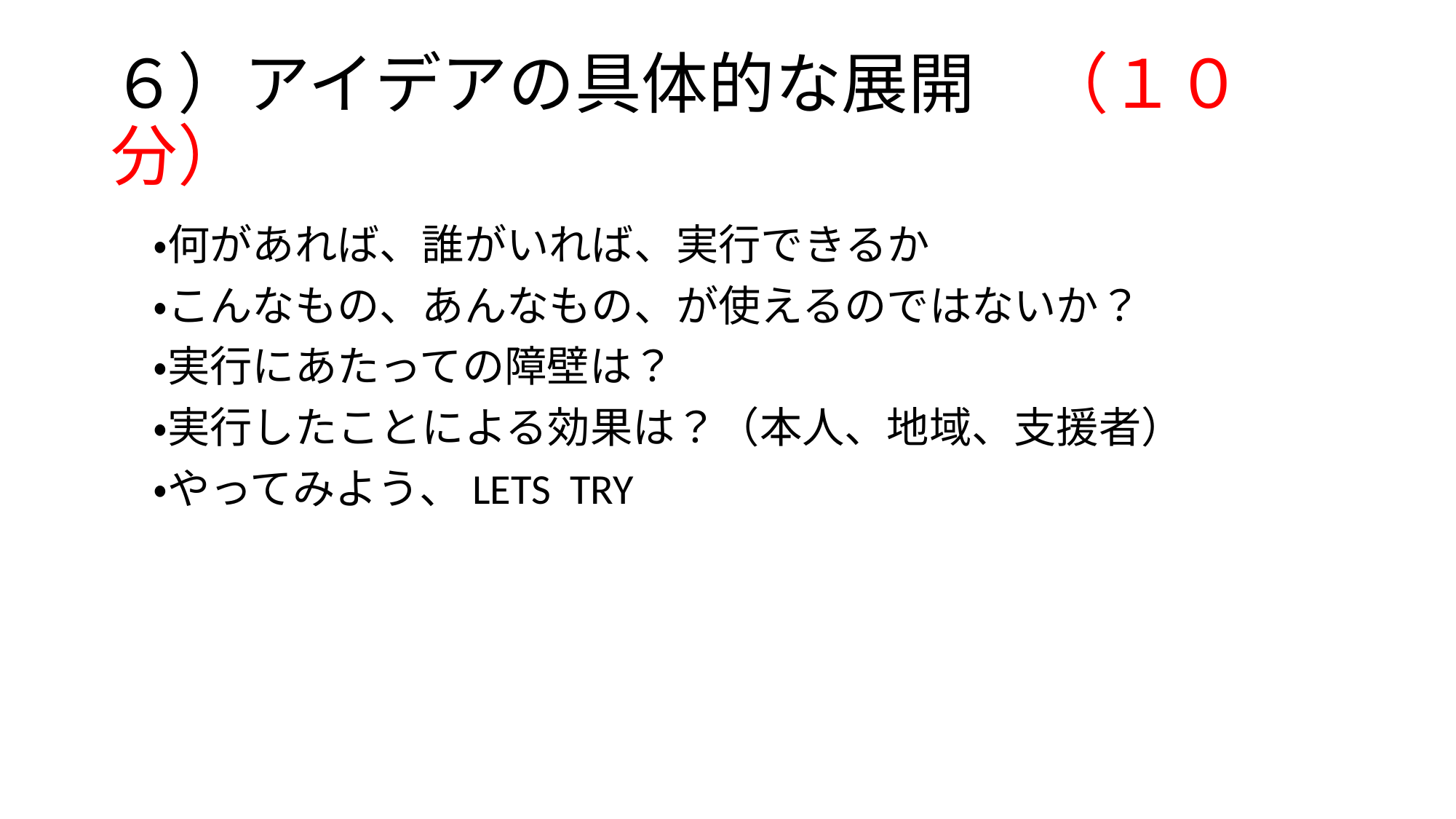

# ６）アイデアの具体的な展開　（１０分）
　・何があれば、誰がいれば、実行できるか
　・こんなもの、あんなもの、が使えるのではないか？
　・実行にあたっての障壁は？
　・実行したことによる効果は？（本人、地域、支援者）
　・やってみよう、LETS  TRY